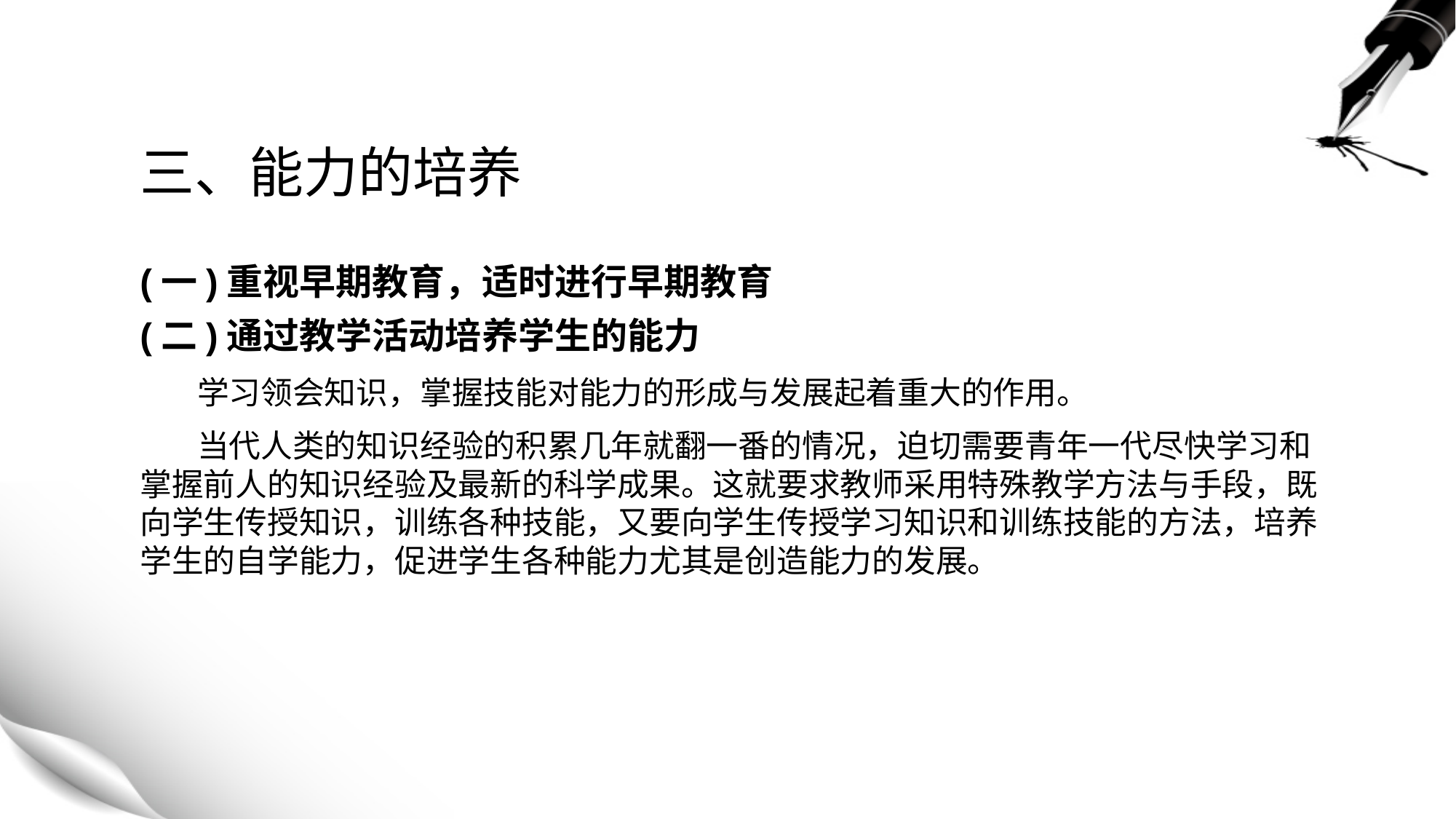

# 三、能力的培养
(一)重视早期教育，适时进行早期教育
(二)通过教学活动培养学生的能力
       学习领会知识，掌握技能对能力的形成与发展起着重大的作用。
       当代人类的知识经验的积累几年就翻一番的情况，迫切需要青年一代尽快学习和掌握前人的知识经验及最新的科学成果。这就要求教师采用特殊教学方法与手段，既向学生传授知识，训练各种技能，又要向学生传授学习知识和训练技能的方法，培养学生的自学能力，促进学生各种能力尤其是创造能力的发展。